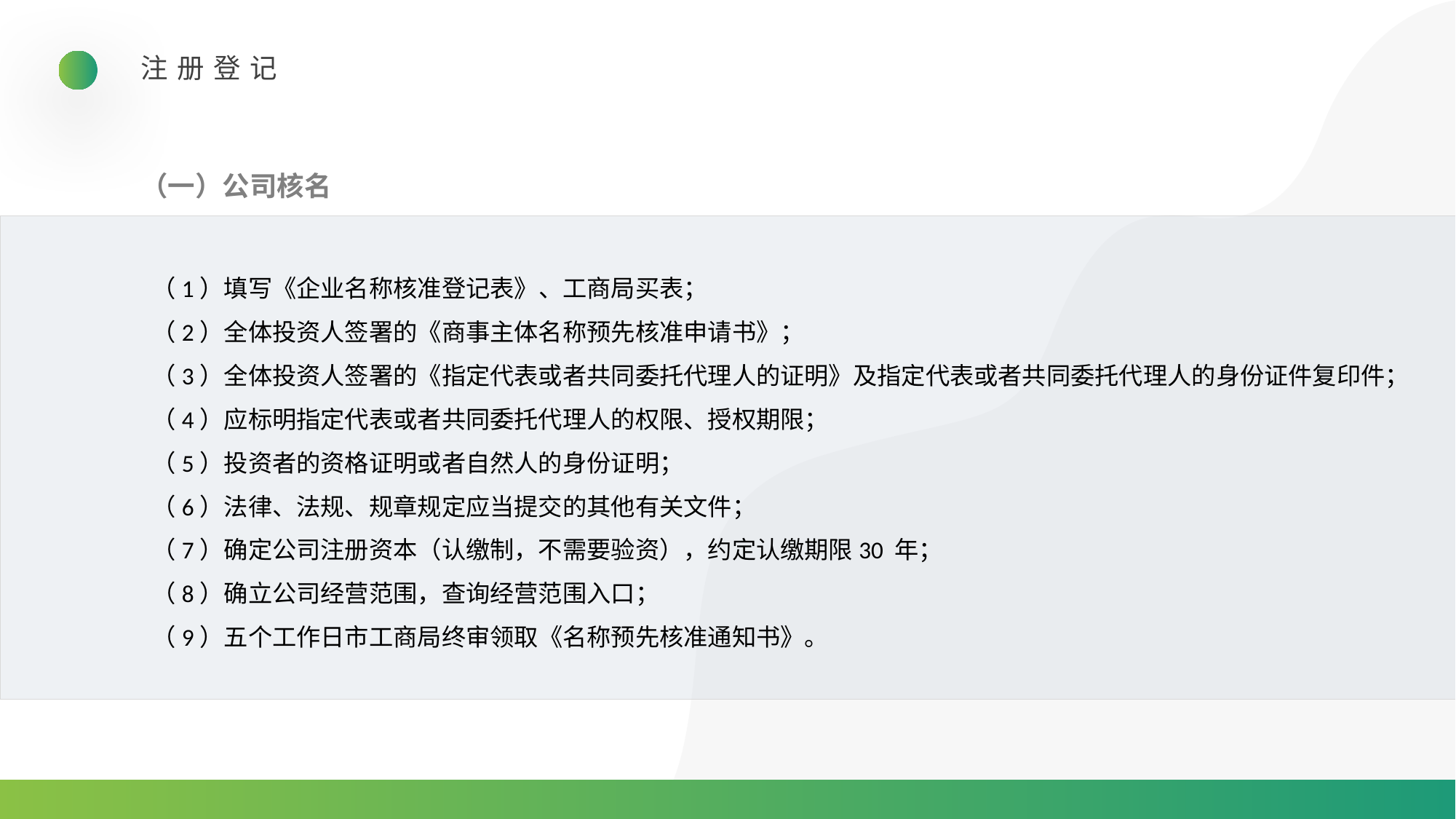

注册登记
（一）公司核名

（1）填写《企业名称核准登记表》、工商局买表；
（2）全体投资人签署的《商事主体名称预先核准申请书》；
（3）全体投资人签署的《指定代表或者共同委托代理人的证明》及指定代表或者共同委托代理人的身份证件复印件；
（4）应标明指定代表或者共同委托代理人的权限、授权期限；
（5）投资者的资格证明或者自然人的身份证明；
（6）法律、法规、规章规定应当提交的其他有关文件；
（7）确定公司注册资本（认缴制，不需要验资），约定认缴期限30 年；
（8）确立公司经营范围，查询经营范围入口；
（9）五个工作日市工商局终审领取《名称预先核准通知书》。